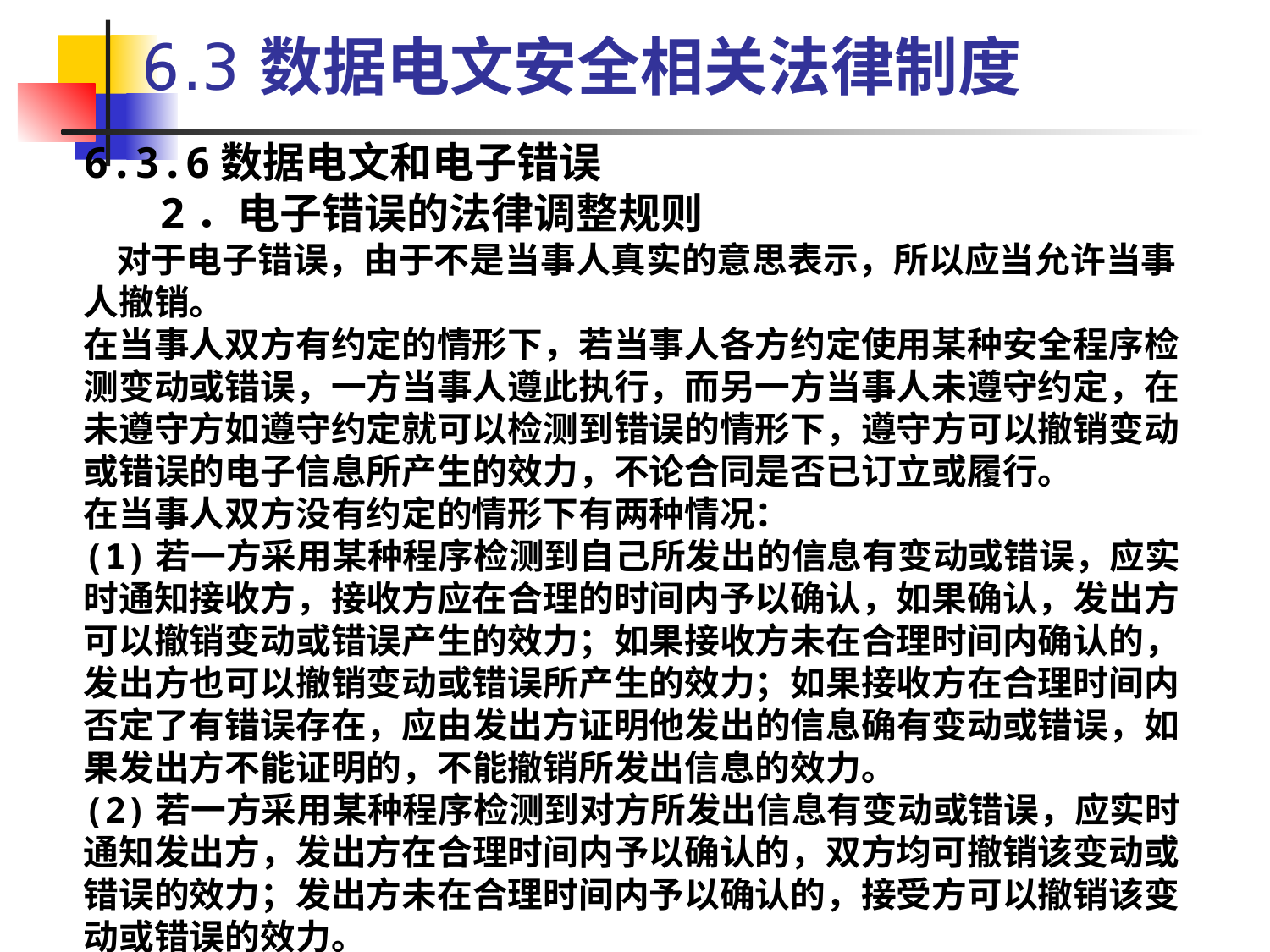

6.3数据电文安全相关法律制度
6.3.6数据电文和电子错误
   2．电子错误的法律调整规则
   对于电子错误，由于不是当事人真实的意思表示，所以应当允许当事人撤销。
在当事人双方有约定的情形下，若当事人各方约定使用某种安全程序检测变动或错误，一方当事人遵此执行，而另一方当事人未遵守约定，在未遵守方如遵守约定就可以检测到错误的情形下，遵守方可以撤销变动或错误的电子信息所产生的效力，不论合同是否已订立或履行。
在当事人双方没有约定的情形下有两种情况：
(1)若一方采用某种程序检测到自己所发出的信息有变动或错误，应实时通知接收方，接收方应在合理的时间内予以确认，如果确认，发出方可以撤销变动或错误产生的效力；如果接收方未在合理时间内确认的，发出方也可以撤销变动或错误所产生的效力；如果接收方在合理时间内否定了有错误存在，应由发出方证明他发出的信息确有变动或错误，如果发出方不能证明的，不能撤销所发出信息的效力。
(2)若一方采用某种程序检测到对方所发出信息有变动或错误，应实时通知发出方，发出方在合理时间内予以确认的，双方均可撤销该变动或错误的效力；发出方未在合理时间内予以确认的，接受方可以撤销该变动或错误的效力。